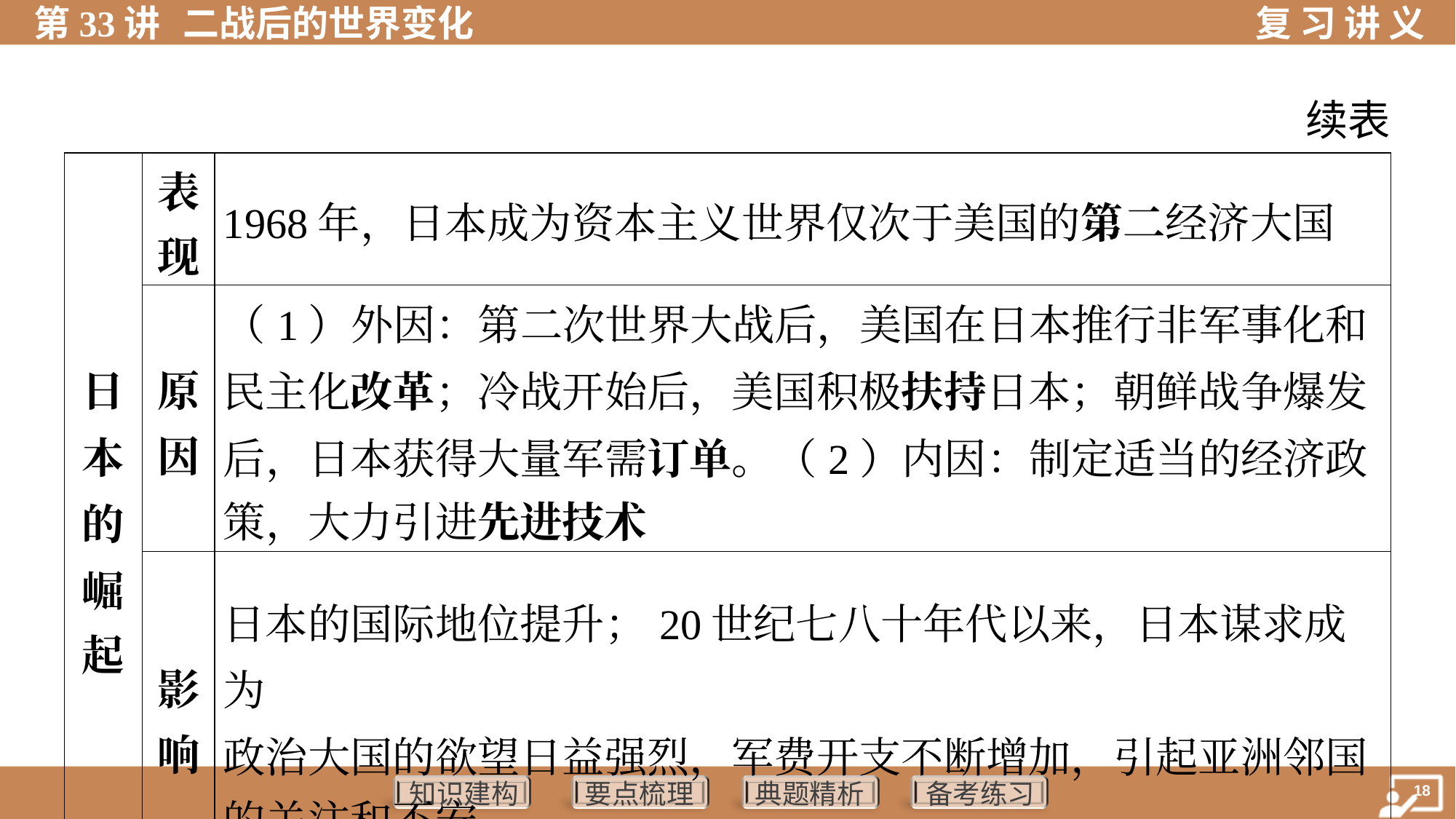

续表
| 日 本 的 崛 起 | 表 现 | 1968年，日本成为资本主义世界仅次于美国的第二经济大国 |  |  |
| --- | --- | --- | --- | --- |
|  | 原 因 | （1）外因：第二次世界大战后，美国在日本推行非军事化和 民主化改革；冷战开始后，美国积极扶持日本；朝鲜战争爆发 后，日本获得大量军需订单。（2）内因：制定适当的经济政 策，大力引进先进技术 |  |  |
|  | 影 响 | 日本的国际地位提升；20世纪七八十年代以来，日本谋求成为 政治大国的欲望日益强烈，军费开支不断增加，引起亚洲邻国 的关注和不安 |  |  |